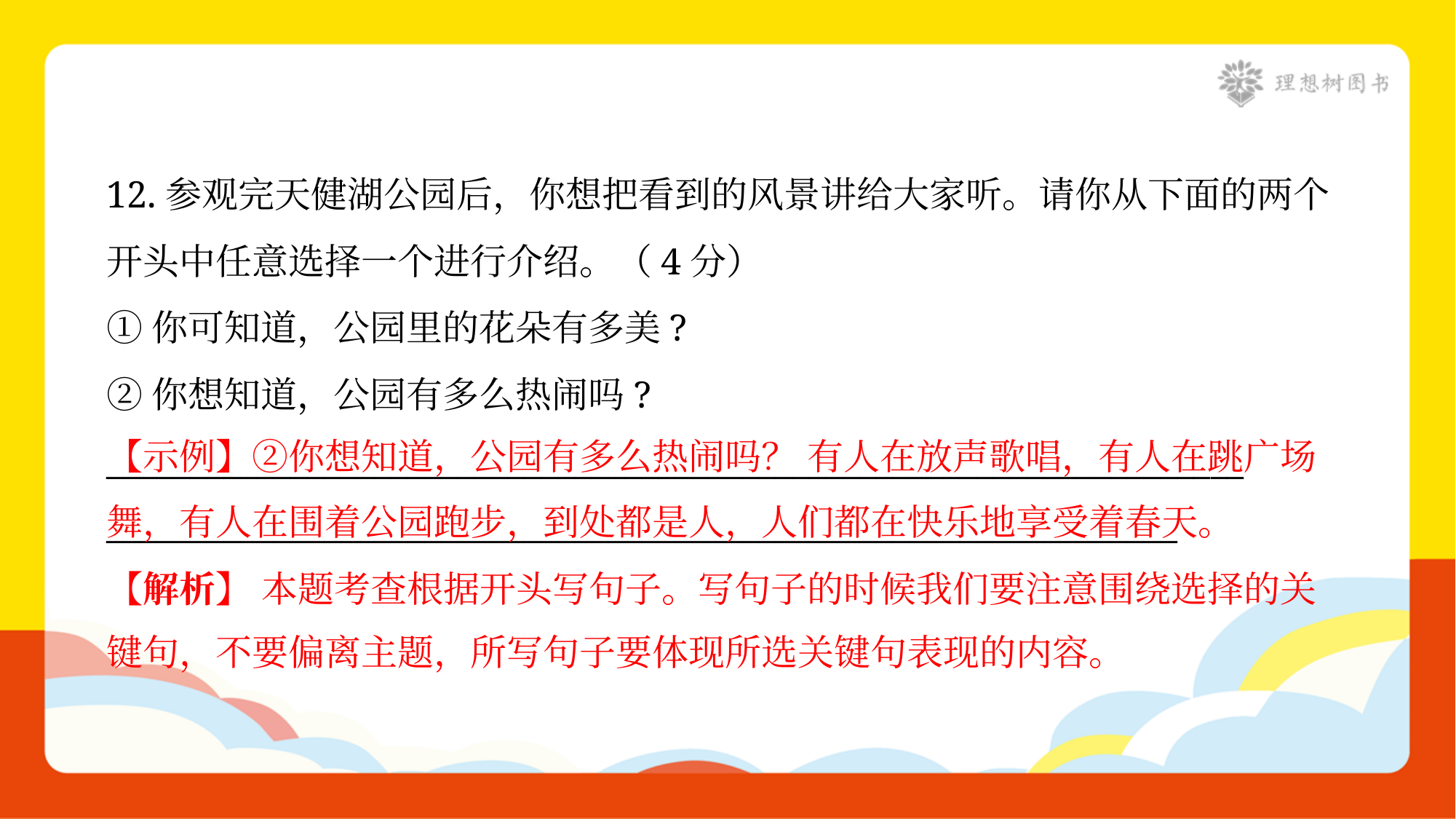

12.参观完天健湖公园后，你想把看到的风景讲给大家听。请你从下面的两个
开头中任意选择一个进行介绍。（4分）
①你可知道，公园里的花朵有多美?
②你想知道，公园有多么热闹吗?
____________________________________________________________________
________________________________________________________________
【示例】②你想知道，公园有多么热闹吗？ 有人在放声歌唱，有人在跳广场舞，有人在围着公园跑步，到处都是人，人们都在快乐地享受着春天。
【解析】 本题考查根据开头写句子。写句子的时候我们要注意围绕选择的关
键句，不要偏离主题，所写句子要体现所选关键句表现的内容。